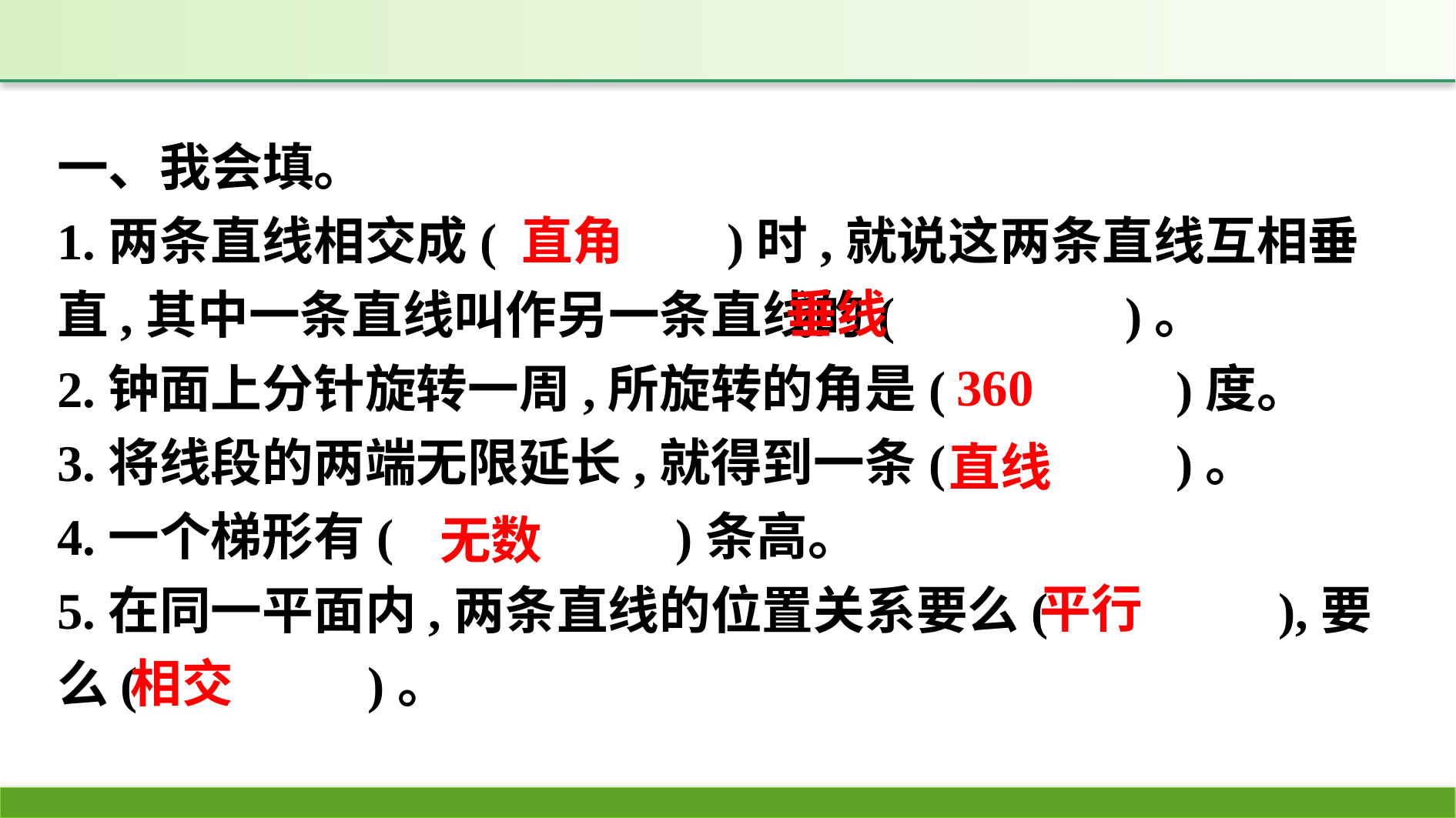

一、我会填。
1.两条直线相交成(　　　　)时,就说这两条直线互相垂直,其中一条直线叫作另一条直线的(　　　　)。
2.钟面上分针旋转一周,所旋转的角是(　　　　)度。
3.将线段的两端无限延长,就得到一条(　　　　)。
4.一个梯形有(　　　　　)条高。
5.在同一平面内,两条直线的位置关系要么(　　　　),要么(　　　　)。
直角
垂线
360
直线
无数
平行
相交